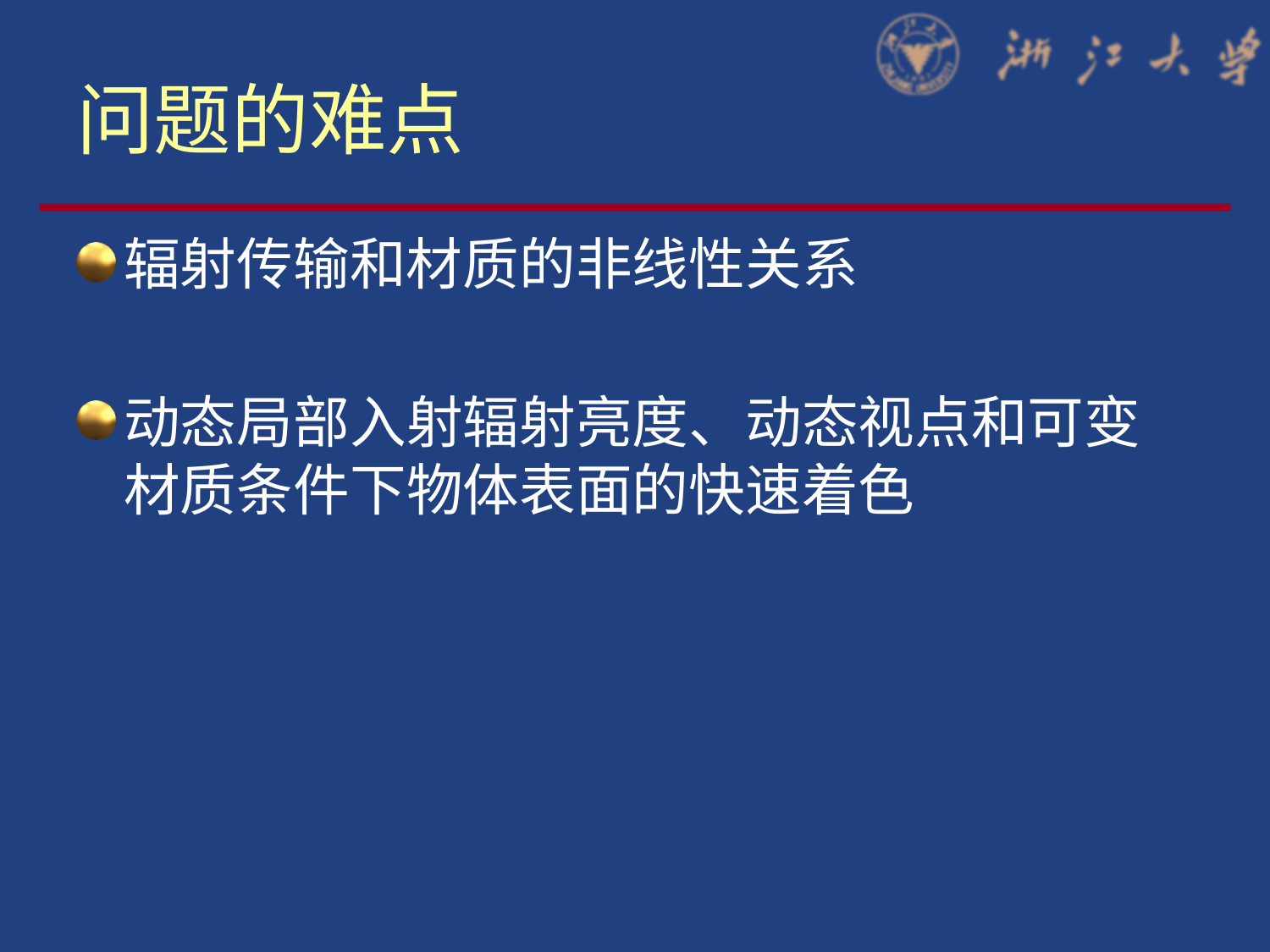

# 问题的难点
辐射传输和材质的非线性关系

动态局部入射辐射亮度、动态视点和可变材质条件下物体表面的快速着色